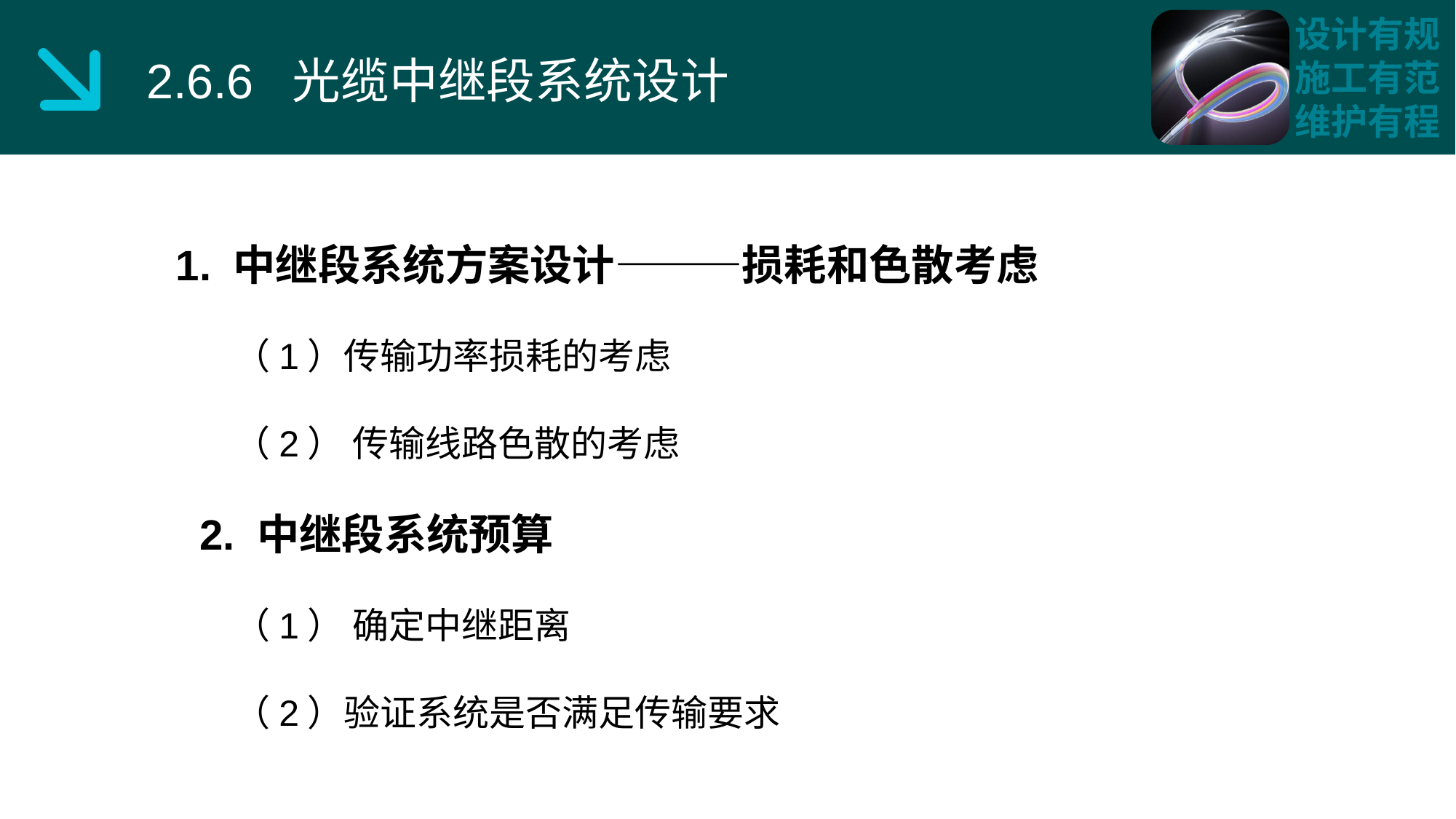

2.6.6  光缆中继段系统设计

1. 中继段系统方案设计———损耗和色散考虑

      （1）传输功率损耗的考虑

      （2） 传输线路色散的考虑

  2. 中继段系统预算

      （1） 确定中继距离

      （2）验证系统是否满足传输要求